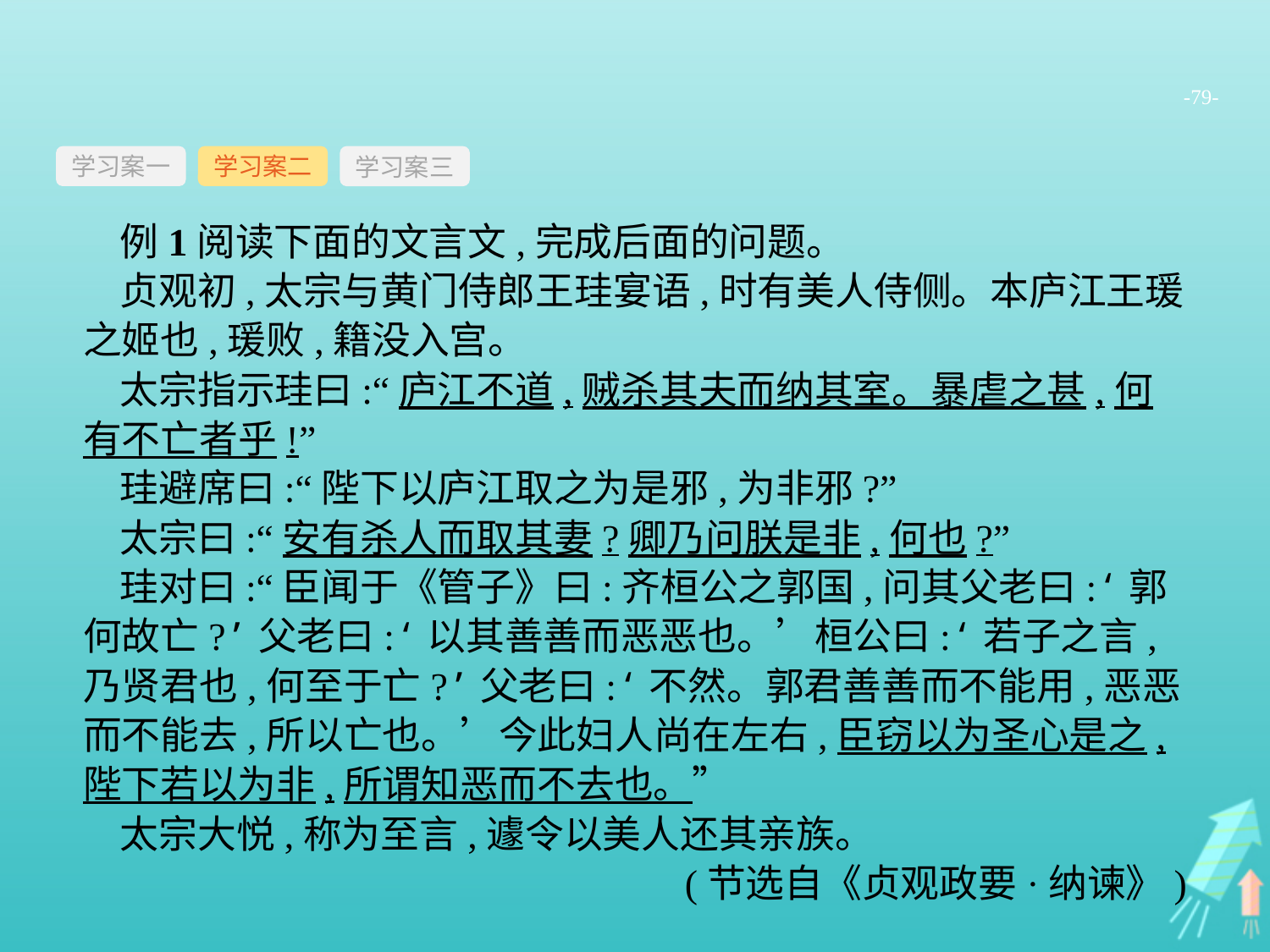

-79-
学习案一
学习案三
学习案二
例1阅读下面的文言文,完成后面的问题。
贞观初,太宗与黄门侍郎王珪宴语,时有美人侍侧。本庐江王瑗之姬也,瑗败,籍没入宫。
太宗指示珪曰:“庐江不道,贼杀其夫而纳其室。暴虐之甚,何有不亡者乎!”
珪避席曰:“陛下以庐江取之为是邪,为非邪?”
太宗曰:“安有杀人而取其妻?卿乃问朕是非,何也?”
珪对曰:“臣闻于《管子》曰:齐桓公之郭国,问其父老曰:‘郭何故亡?’父老曰:‘以其善善而恶恶也。’桓公曰:‘若子之言,乃贤君也,何至于亡?’父老曰:‘不然。郭君善善而不能用,恶恶而不能去,所以亡也。’今此妇人尚在左右,臣窃以为圣心是之,陛下若以为非,所谓知恶而不去也。”
太宗大悦,称为至言,遽令以美人还其亲族。
(节选自《贞观政要·纳谏》)